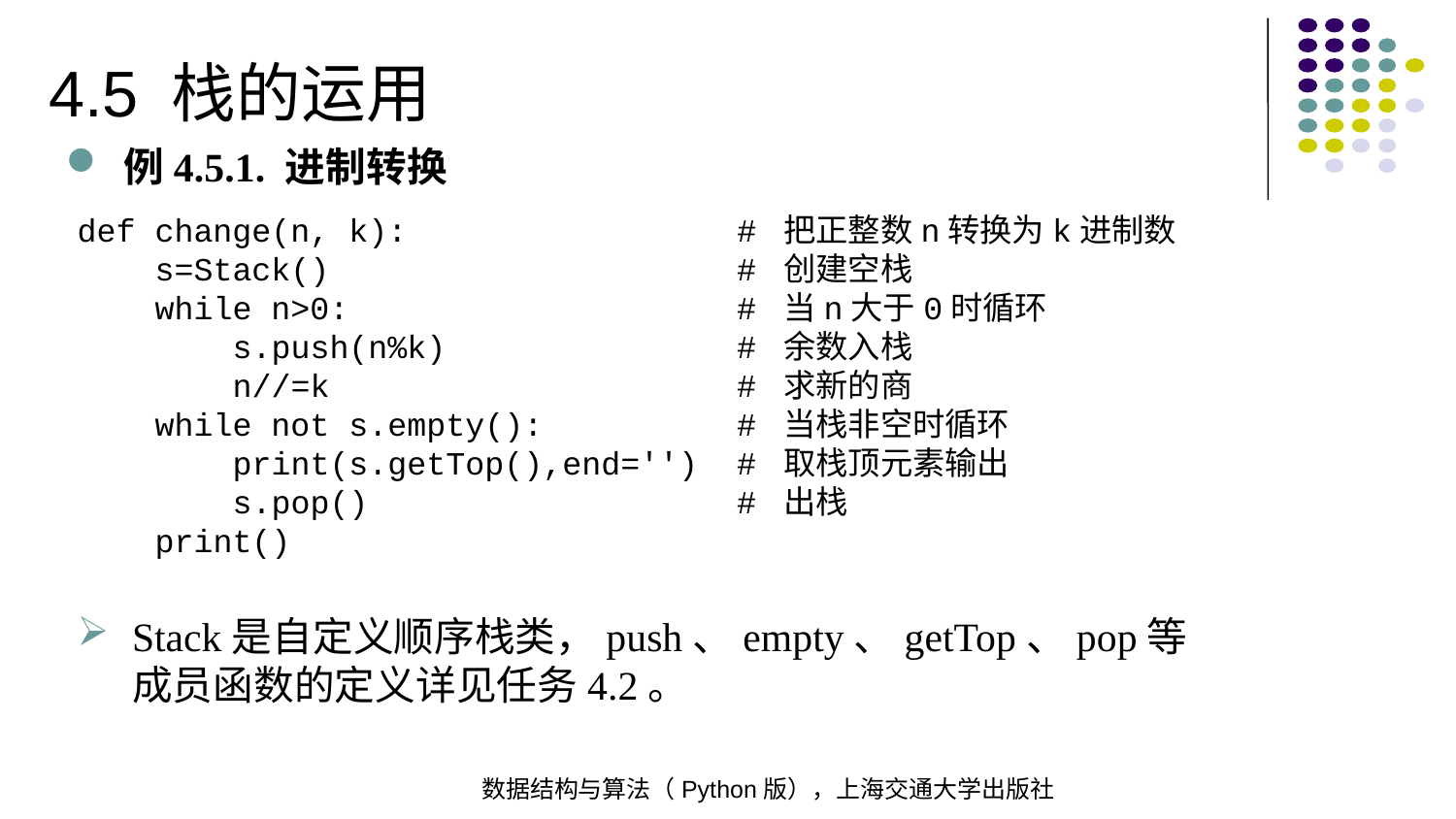

4.5 栈的运用
例4.5.1. 进制转换
def change(n, k):                 # 把正整数n转换为k进制数
    s=Stack()                     # 创建空栈
    while n>0:                    # 当n大于0时循环
        s.push(n%k)               # 余数入栈
        n//=k                     # 求新的商
    while not s.empty():          # 当栈非空时循环
        print(s.getTop(),end='')  # 取栈顶元素输出
        s.pop()                   # 出栈
    print()
Stack是自定义顺序栈类，push、empty、getTop、pop等成员函数的定义详见任务4.2。